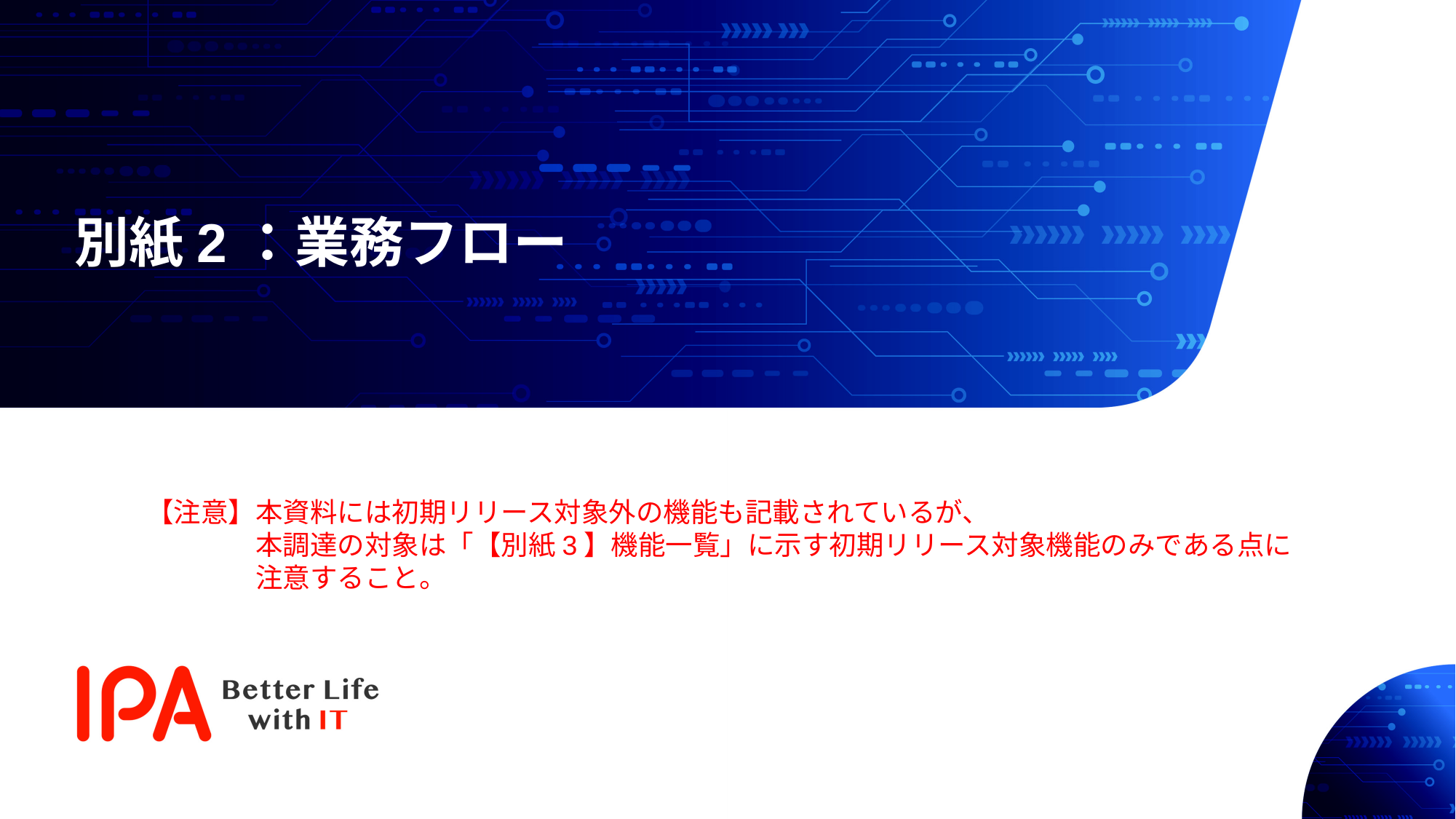

# 別紙2：業務フロー
【注意】本資料には初期リリース対象外の機能も記載されているが、
　　　　本調達の対象は「【別紙3】機能一覧」に示す初期リリース対象機能のみである点に
　　　　注意すること。